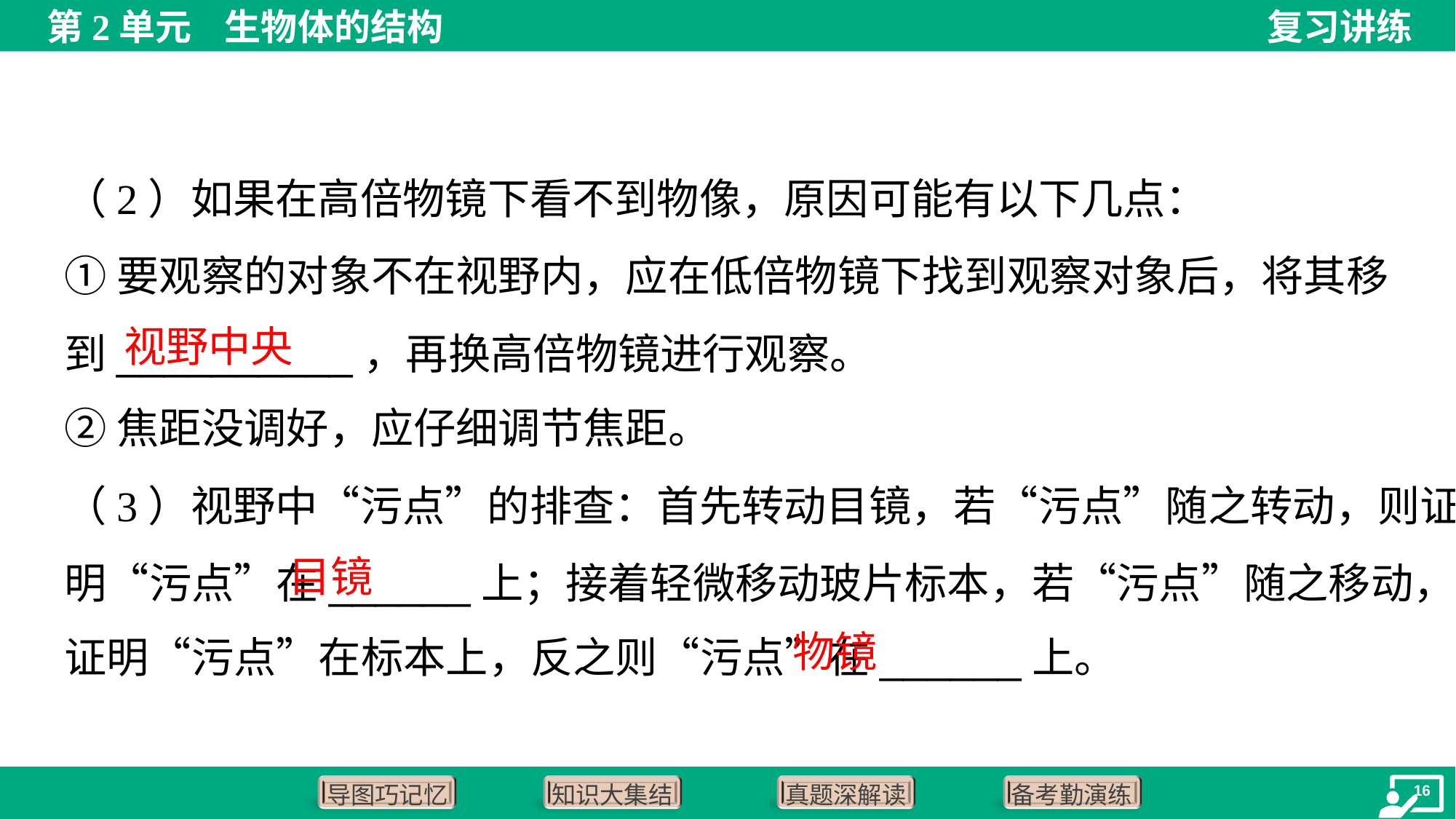

（2）如果在高倍物镜下看不到物像，原因可能有以下几点：
①要观察的对象不在视野内，应在低倍物镜下找到观察对象后，将其移
到__________，再换高倍物镜进行观察。
②焦距没调好，应仔细调节焦距。
视野中央
（3）视野中“污点”的排查：首先转动目镜，若“污点”随之转动，则证
明“污点”在______上；接着轻微移动玻片标本，若“污点”随之移动，则
证明“污点”在标本上，反之则“污点”在______上。
目镜
物镜